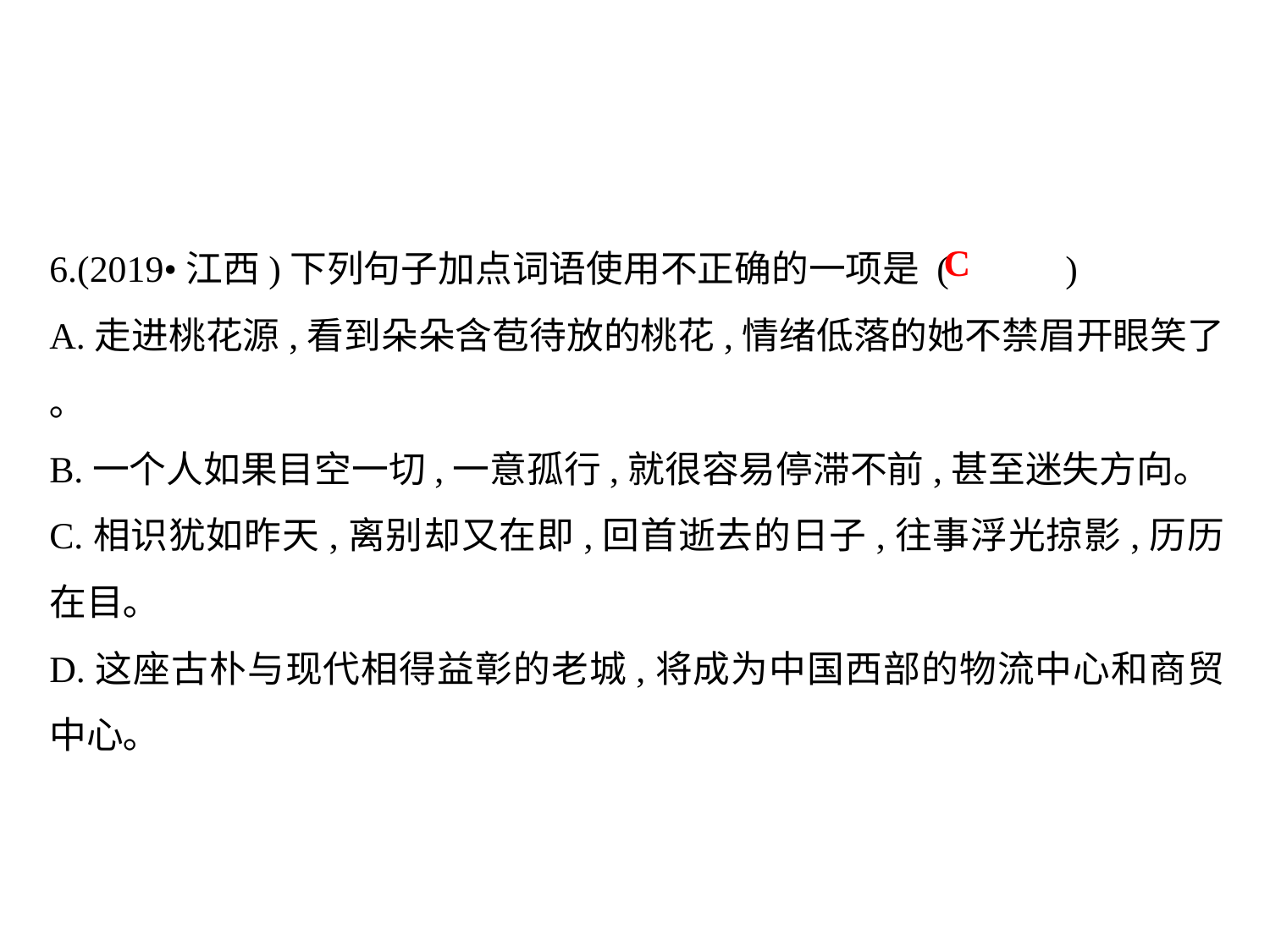

6.(2019•江西)下列句子加点词语使用不正确的一项是 (	)
A.走进桃花源,看到朵朵含苞待放的桃花,情绪低落的她不禁眉开眼笑了｡
B.一个人如果目空一切,一意孤行,就很容易停滞不前,甚至迷失方向｡
C.相识犹如昨天,离别却又在即,回首逝去的日子,往事浮光掠影,历历在目｡
D.这座古朴与现代相得益彰的老城,将成为中国西部的物流中心和商贸中心｡
C